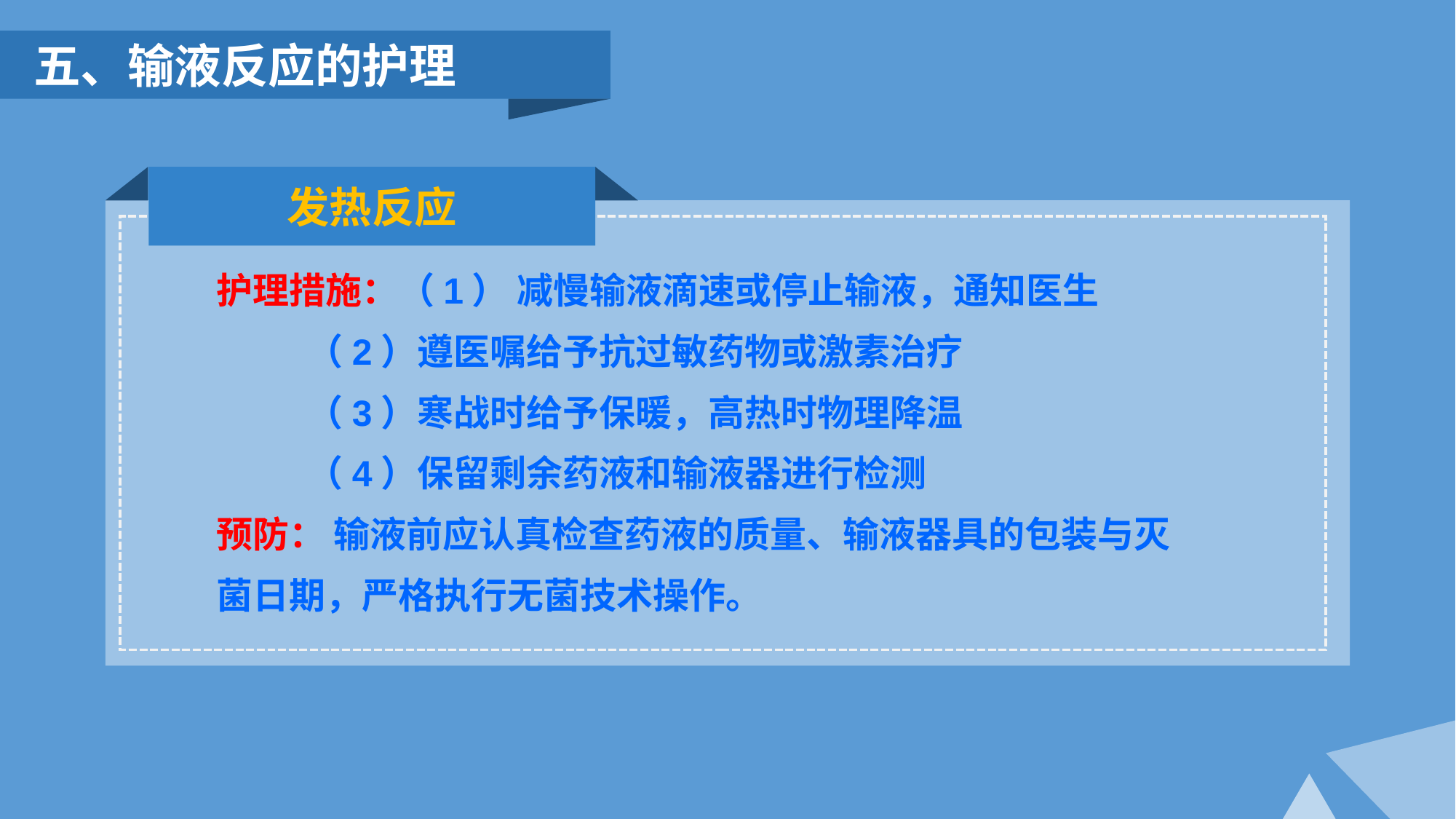

五、输液反应的护理

发热反应

护理措施：（1） 减慢输液滴速或停止输液，通知医生
          （2）遵医嘱给予抗过敏药物或激素治疗
          （3）寒战时给予保暖，高热时物理降温
          （4）保留剩余药液和输液器进行检测
预防： 输液前应认真检查药液的质量、输液器具的包装与灭菌日期，严格执行无菌技术操作。